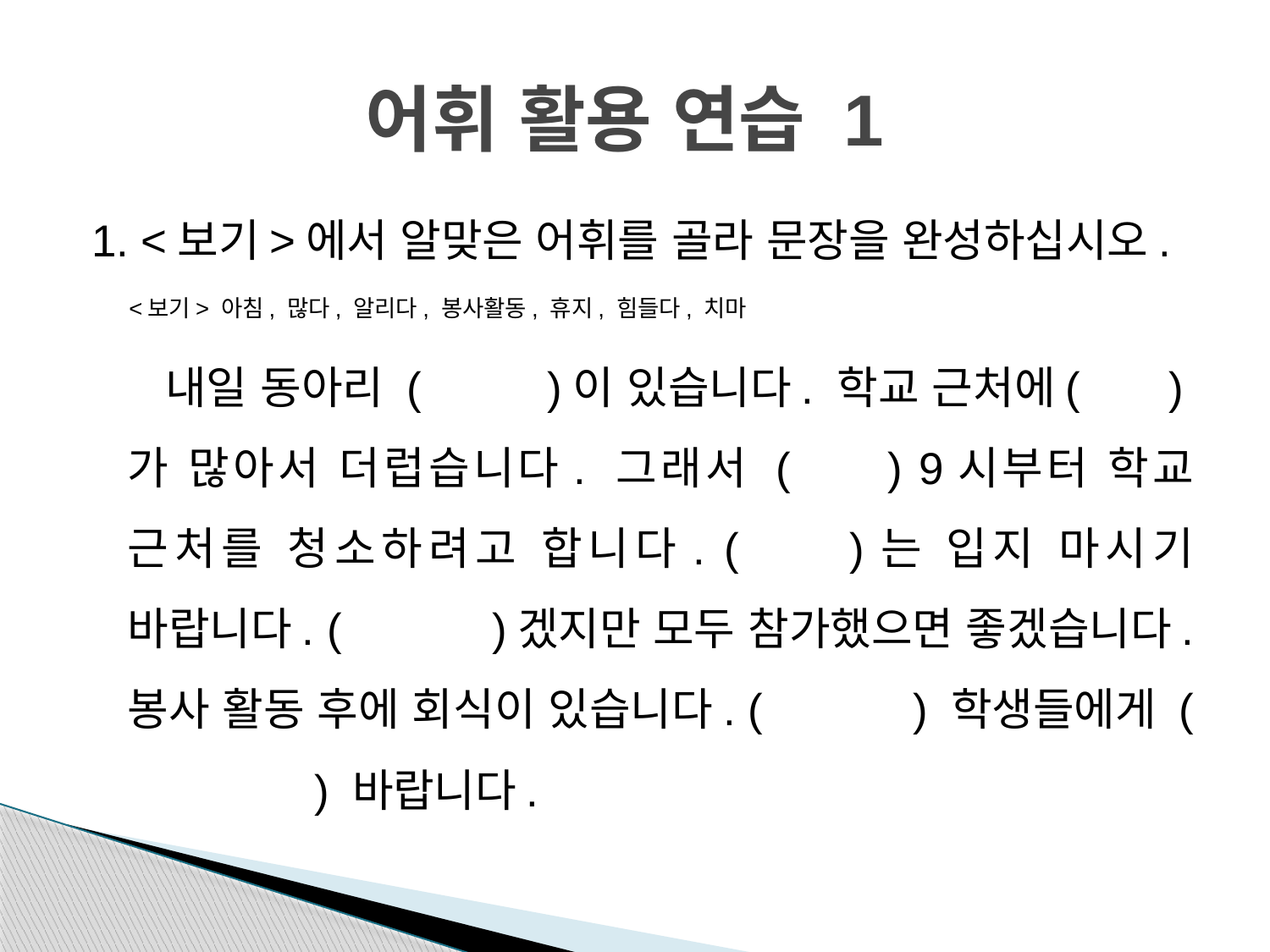

# 어휘 활용 연습 1
1. <보기>에서 알맞은 어휘를 골라 문장을 완성하십시오.
   <보기> 아침, 많다, 알리다, 봉사활동, 휴지, 힘들다, 치마
     내일 동아리 (          )이 있습니다. 학교 근처에(       )가 많아서 더럽습니다. 그래서 (      ) 9시부터 학교 근처를 청소하려고 합니다. (      )는 입지 마시기 바랍니다. (            )겠지만 모두 참가했으면 좋겠습니다. 봉사 활동 후에 회식이 있습니다. (            ) 학생들에게 (                ) 바랍니다.